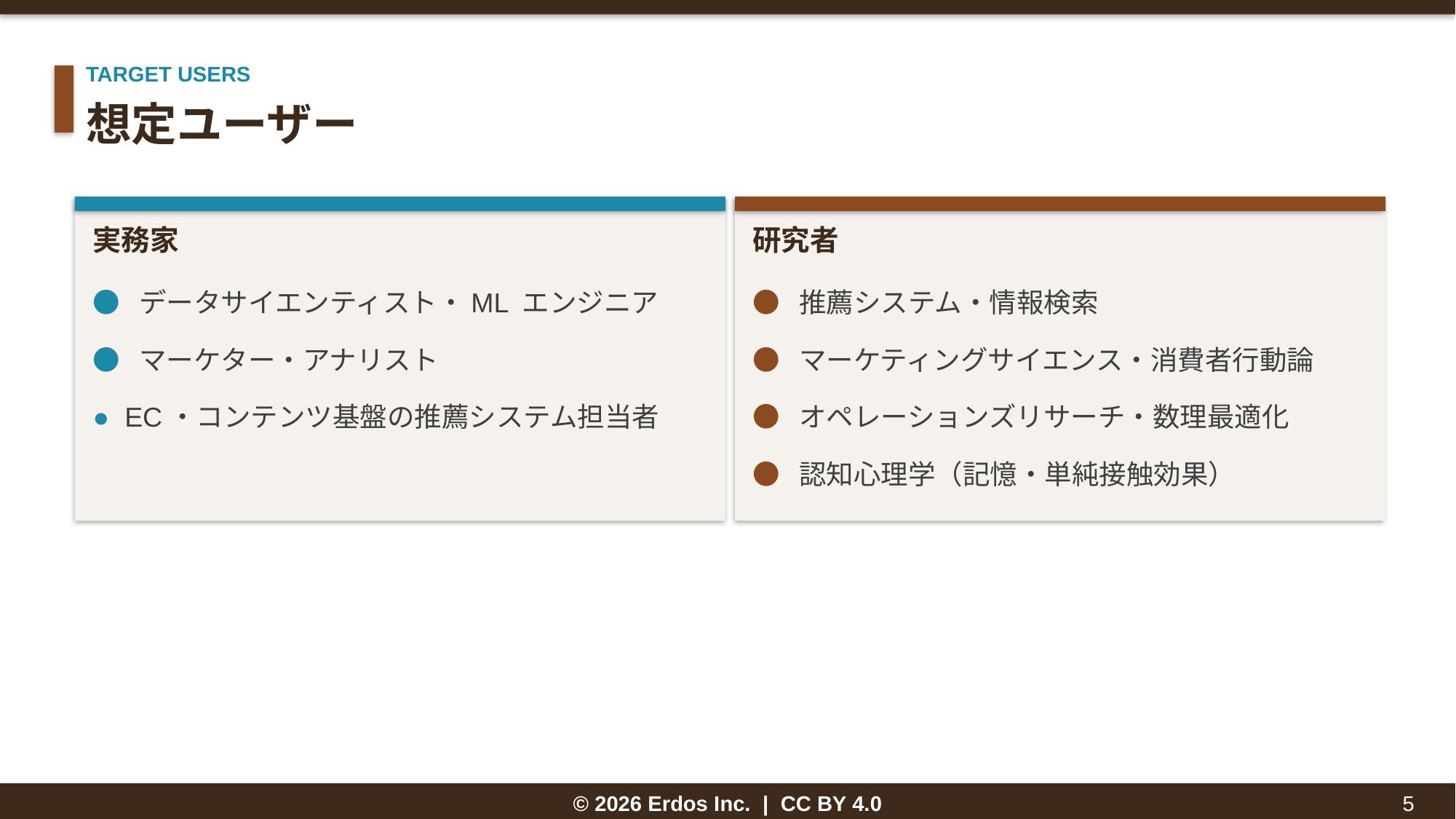

TARGET USERS
想定ユーザー

実務家
研究者
●  データサイエンティスト・ML エンジニア
●  マーケター・アナリスト
●  EC・コンテンツ基盤の推薦システム担当者
●  推薦システム・情報検索
●  マーケティングサイエンス・消費者行動論
●  オペレーションズリサーチ・数理最適化
●  認知心理学（記憶・単純接触効果）

© 2026 Erdos Inc.  |  CC BY 4.0
5